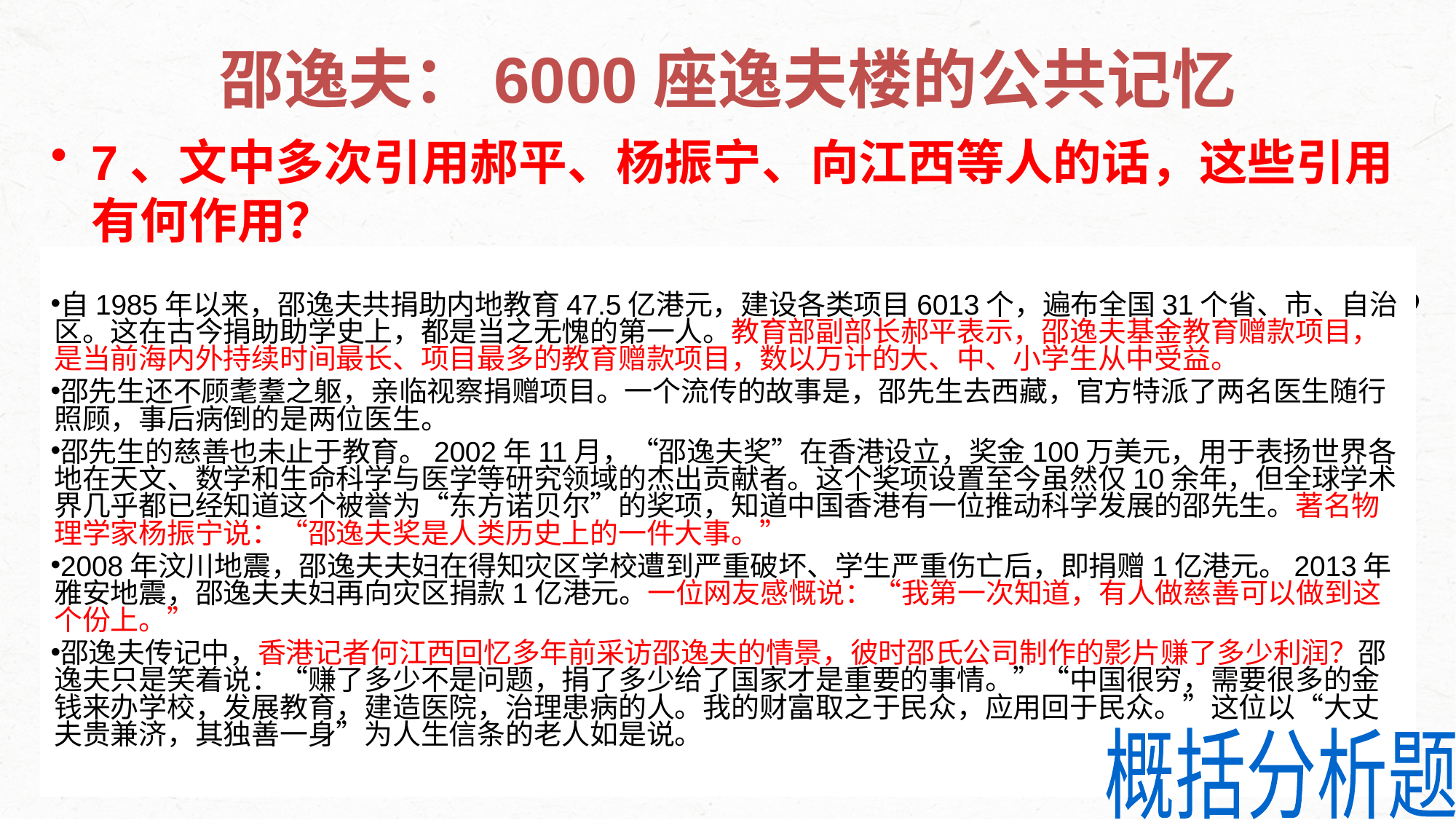

# 邵逸夫：6000座逸夫楼的公共记忆
7、文中多次引用郝平、杨振宁、向江西等人的话，这些引用有何作用？
   侧面烘托人物：通过引用郝平、杨振宁、向江西等人的语言，侧面衬托了邵逸夫勇于担当，有社会责任感，远见卓识，推动科学发展的高尚品质，丰富了人物形象。（3分）
   增强文章真实感：引用郝平、杨振宁、向江西等人的语言，丰富了文章内容，增强了文章的真实性。（3分）
自1985年以来，邵逸夫共捐助内地教育47.5亿港元，建设各类项目6013个，遍布全国31个省、市、自治区。这在古今捐助助学史上，都是当之无愧的第一人。教育部副部长郝平表示，邵逸夫基金教育赠款项目，是当前海内外持续时间最长、项目最多的教育赠款项目，数以万计的大、中、小学生从中受益。
邵先生还不顾耄耋之躯，亲临视察捐赠项目。一个流传的故事是，邵先生去西藏，官方特派了两名医生随行照顾，事后病倒的是两位医生。
邵先生的慈善也未止于教育。2002年11月，“邵逸夫奖”在香港设立，奖金100万美元，用于表扬世界各地在天文、数学和生命科学与医学等研究领域的杰出贡献者。这个奖项设置至今虽然仅10余年，但全球学术界几乎都已经知道这个被誉为“东方诺贝尔”的奖项，知道中国香港有一位推动科学发展的邵先生。著名物理学家杨振宁说：“邵逸夫奖是人类历史上的一件大事。”
2008年汶川地震，邵逸夫夫妇在得知灾区学校遭到严重破坏、学生严重伤亡后，即捐赠1亿港元。2013年雅安地震，邵逸夫夫妇再向灾区捐款1亿港元。一位网友感慨说：“我第一次知道，有人做慈善可以做到这个份上。”
邵逸夫传记中，香港记者何江西回忆多年前采访邵逸夫的情景，彼时邵氏公司制作的影片赚了多少利润？邵逸夫只是笑着说：“赚了多少不是问题，捐了多少给了国家才是重要的事情。”“中国很穷，需要很多的金钱来办学校，发展教育，建造医院，治理患病的人。我的财富取之于民众，应用回于民众。”这位以“大丈夫贵兼济，其独善一身”为人生信条的老人如是说。
概括分析题